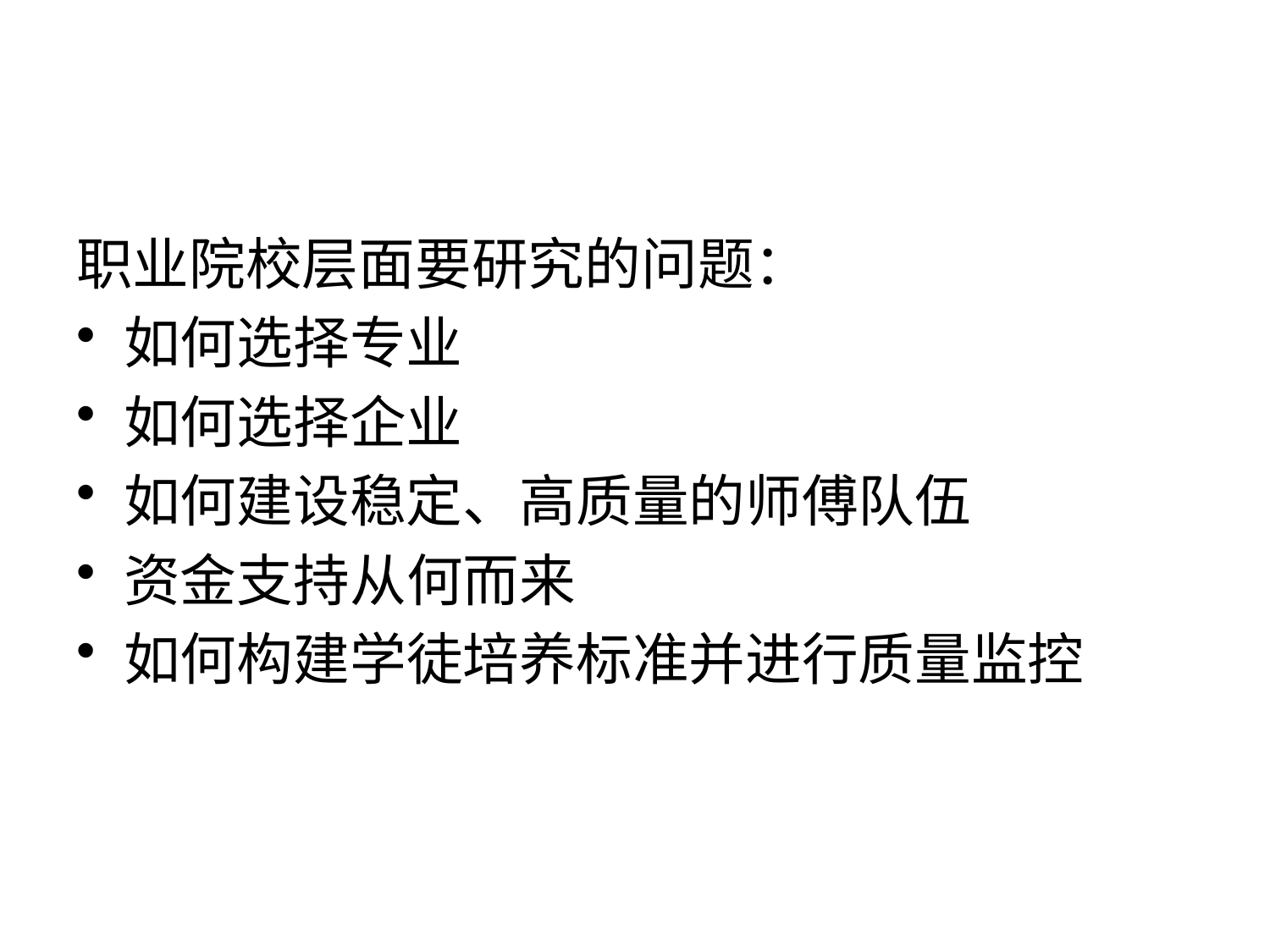

#
职业院校层面要研究的问题：
如何选择专业
如何选择企业
如何建设稳定、高质量的师傅队伍
资金支持从何而来
如何构建学徒培养标准并进行质量监控